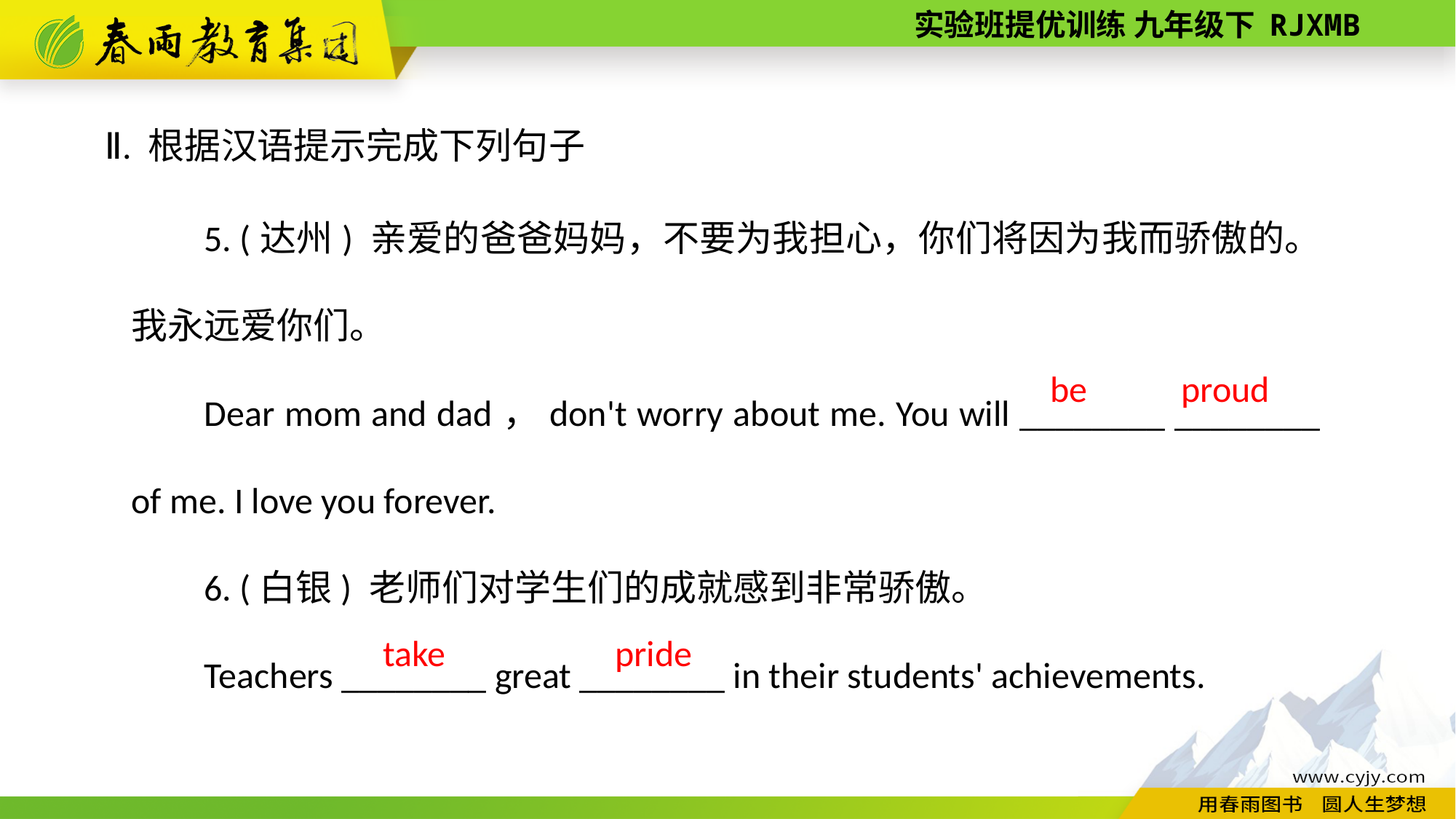

Ⅱ. 根据汉语提示完成下列句子
5. (达州) 亲爱的爸爸妈妈，不要为我担心，你们将因为我而骄傲的。我永远爱你们。
Dear mom and dad，don't worry about me. You will ________ ________ of me. I love you forever.
6. (白银) 老师们对学生们的成就感到非常骄傲。
Teachers ________ great ________ in their students' achievements.
proud
be
take
pride